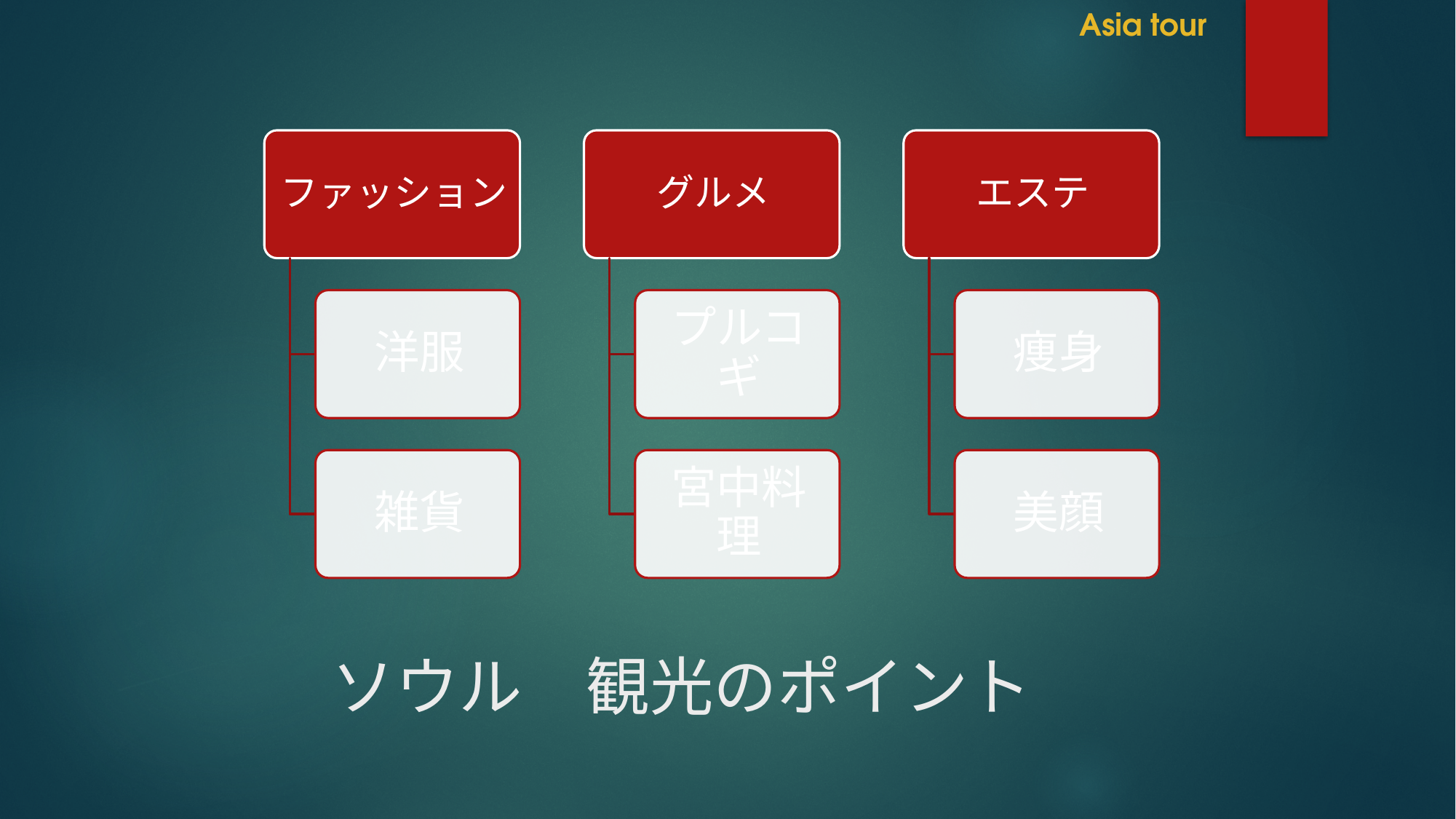

ファッション
洋服
雑貨
グルメ
プルコギ
宮中料理
エステ
痩身
美顔
# ソウル　観光のポイント